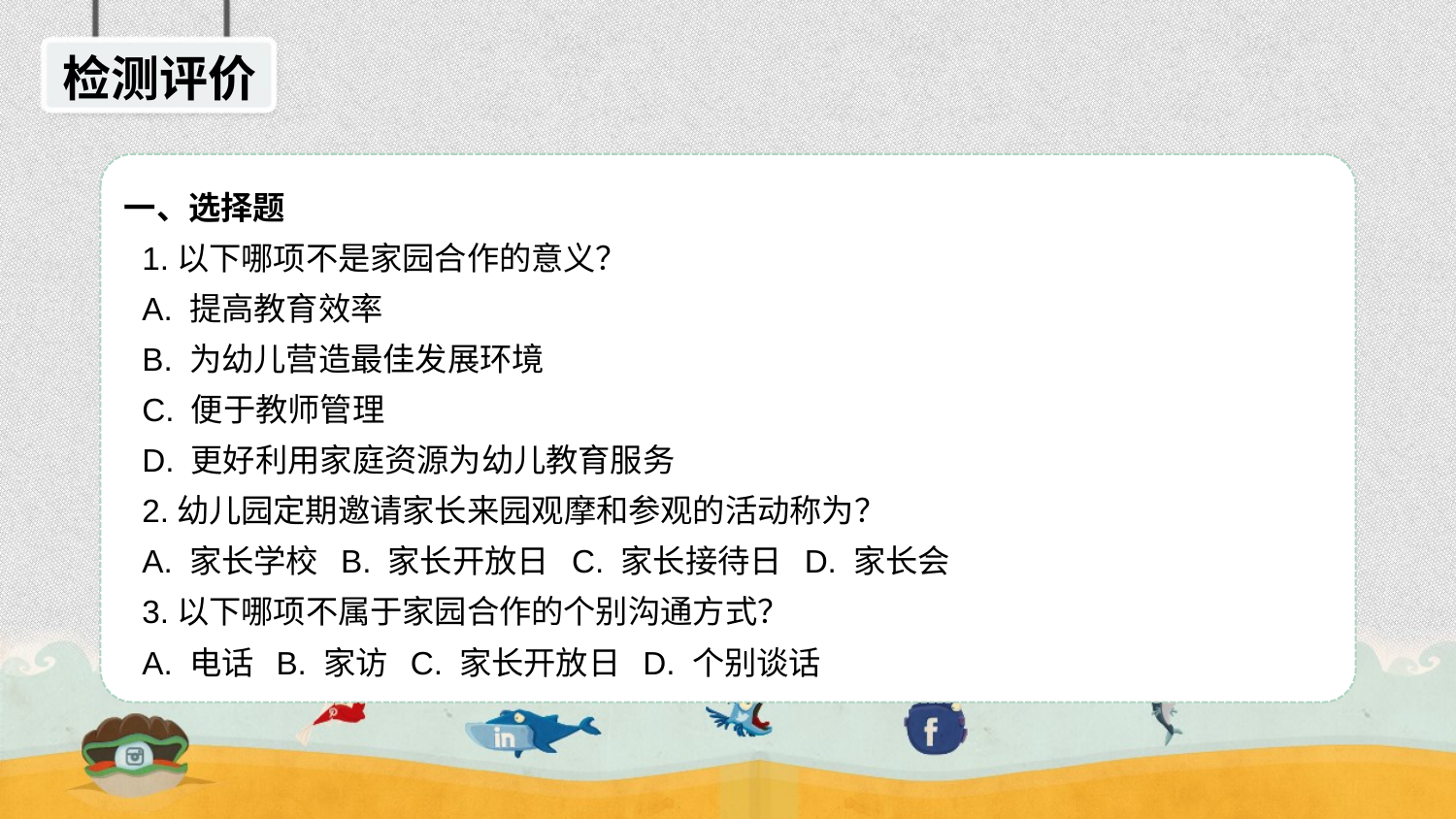

检测评价

一、选择题
  1.以下哪项不是家园合作的意义？
  A. 提高教育效率
  B. 为幼儿营造最佳发展环境
  C. 便于教师管理
  D. 更好利用家庭资源为幼儿教育服务
  2.幼儿园定期邀请家长来园观摩和参观的活动称为？
  A. 家长学校  B. 家长开放日  C. 家长接待日  D. 家长会
  3.以下哪项不属于家园合作的个别沟通方式？
  A. 电话  B. 家访  C. 家长开放日  D. 个别谈话